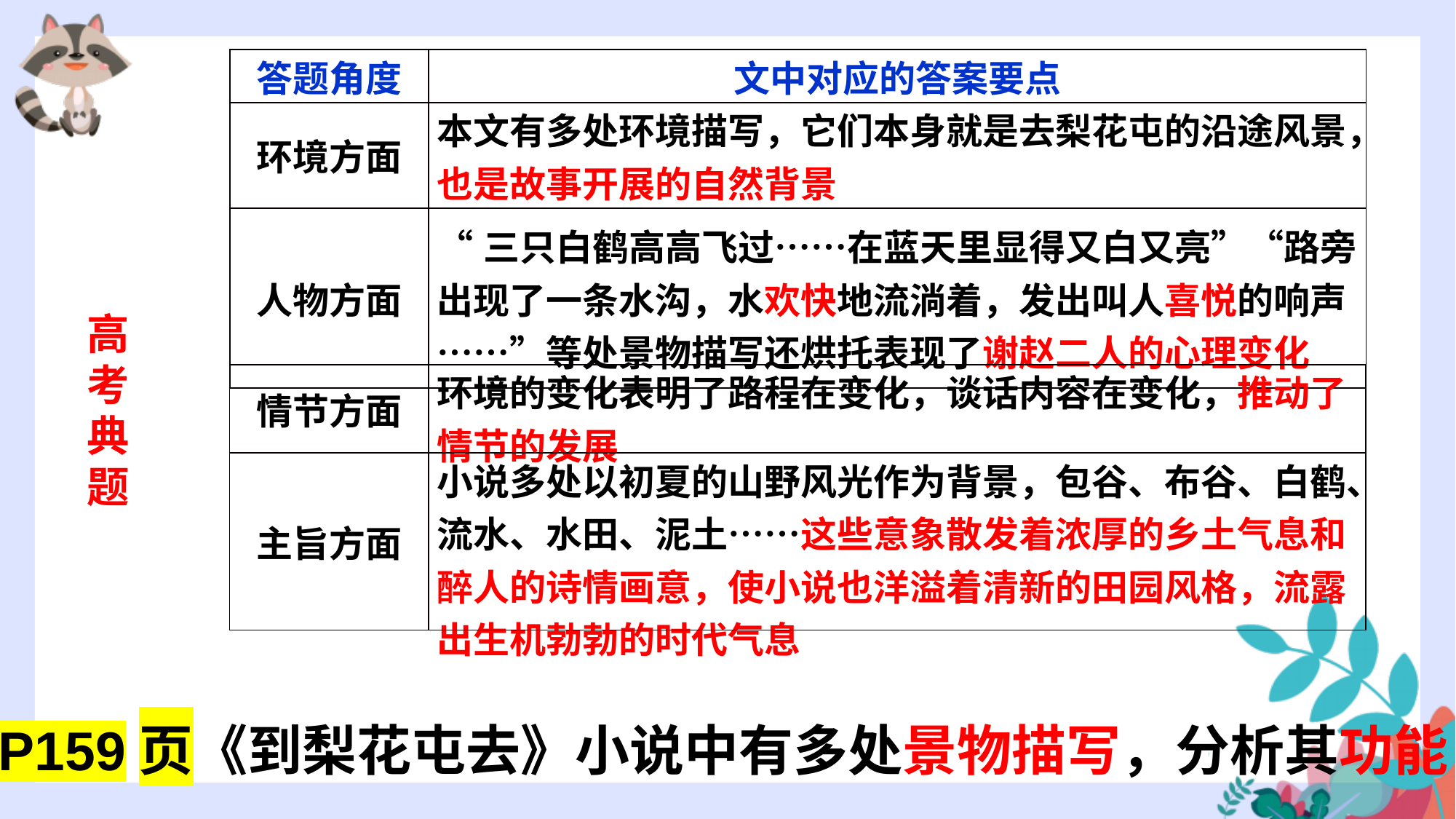

| 答题角度 | 文中对应的答案要点 |
| --- | --- |
| 环境方面 | 本文有多处环境描写，它们本身就是去梨花屯的沿途风景，也是故事开展的自然背景 |
| 人物方面 | “三只白鹤高高飞过……在蓝天里显得又白又亮”“路旁出现了一条水沟，水欢快地流淌着，发出叫人喜悦的响声……”等处景物描写还烘托表现了谢赵二人的心理变化 |
高考典题
| 情节方面 | 环境的变化表明了路程在变化，谈话内容在变化，推动了情节的发展 |
| --- | --- |
| 主旨方面 | 小说多处以初夏的山野风光作为背景，包谷、布谷、白鹤、流水、水田、泥土……这些意象散发着浓厚的乡土气息和醉人的诗情画意，使小说也洋溢着清新的田园风格，流露出生机勃勃的时代气息 |
P159页《到梨花屯去》小说中有多处景物描写，分析其功能